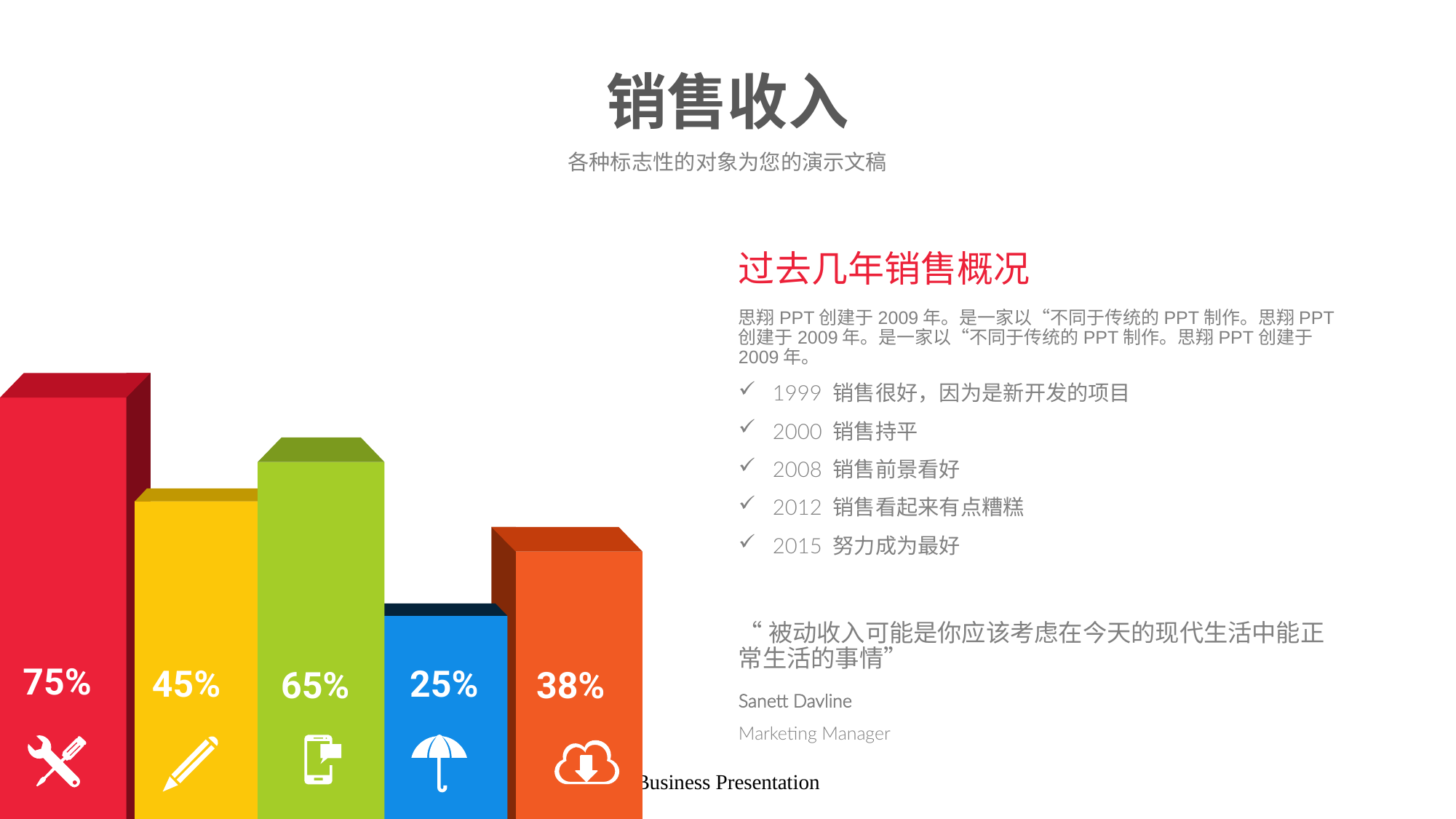

# 销售收入
各种标志性的对象为您的演示文稿
过去几年销售概况
思翔PPT创建于2009年。是一家以“不同于传统的PPT制作。思翔PPT创建于2009年。是一家以“不同于传统的PPT制作。思翔PPT创建于2009年。
1999 销售很好，因为是新开发的项目
2000 销售持平
2008 销售前景看好
2012 销售看起来有点糟糕
2015 努力成为最好

“被动收入可能是你应该考虑在今天的现代生活中能正常生活的事情”
75%
45%
25%
65%
38%
Sanett Davline
Marketing Manager

Business Presentation
28